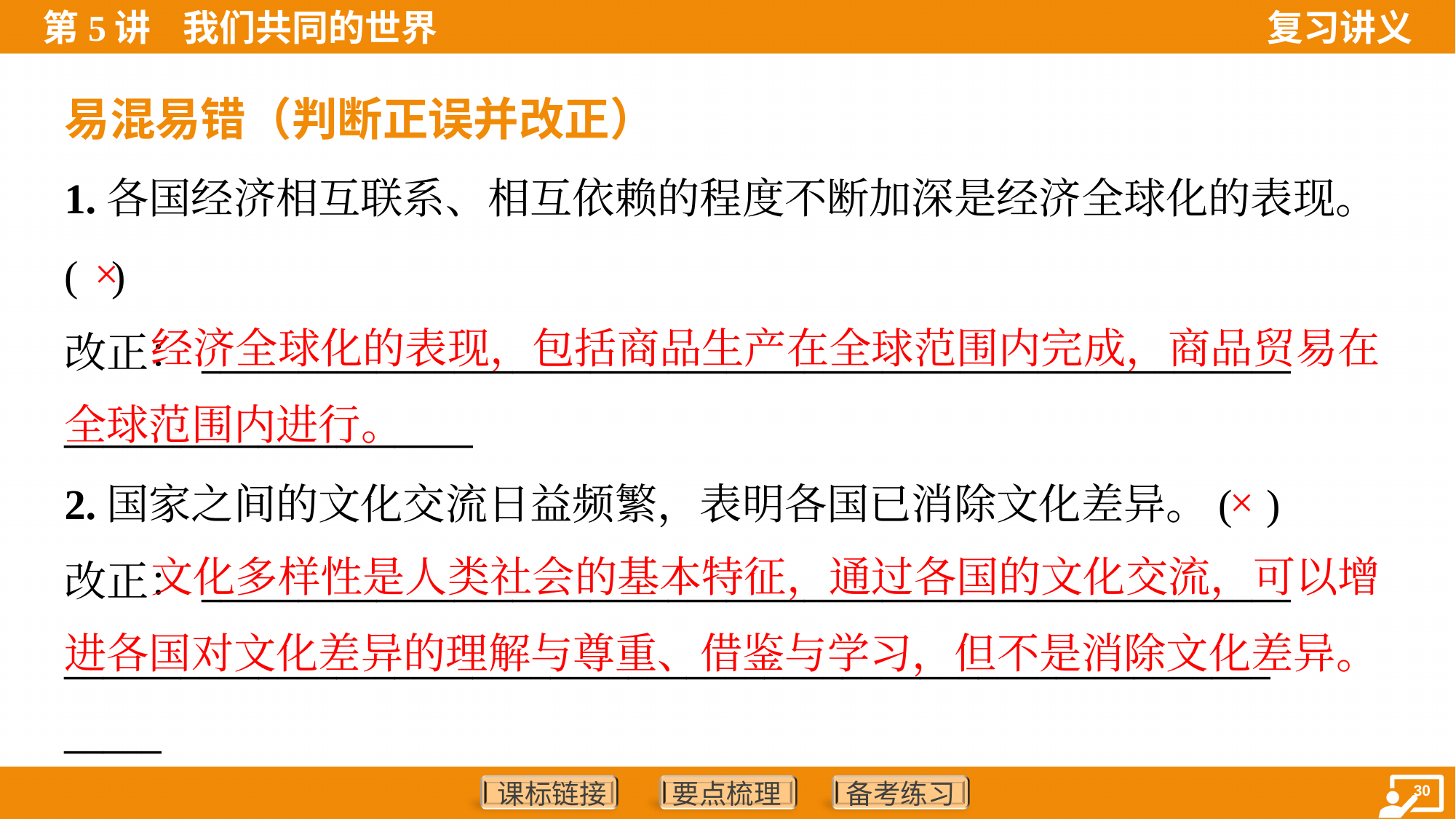

易混易错（判断正误并改正）
1.各国经济相互联系、相互依赖的程度不断加深是经济全球化的表现。
(   )
改正：________________________________________________________
_____________________
×
       经济全球化的表现，包括商品生产在全球范围内完成，商品贸易在全球范围内进行。
2.国家之间的文化交流日益频繁，表明各国已消除文化差异。(   )
改正：________________________________________________________
______________________________________________________________
_____
×
       文化多样性是人类社会的基本特征，通过各国的文化交流，可以增进各国对文化差异的理解与尊重、借鉴与学习，但不是消除文化差异。